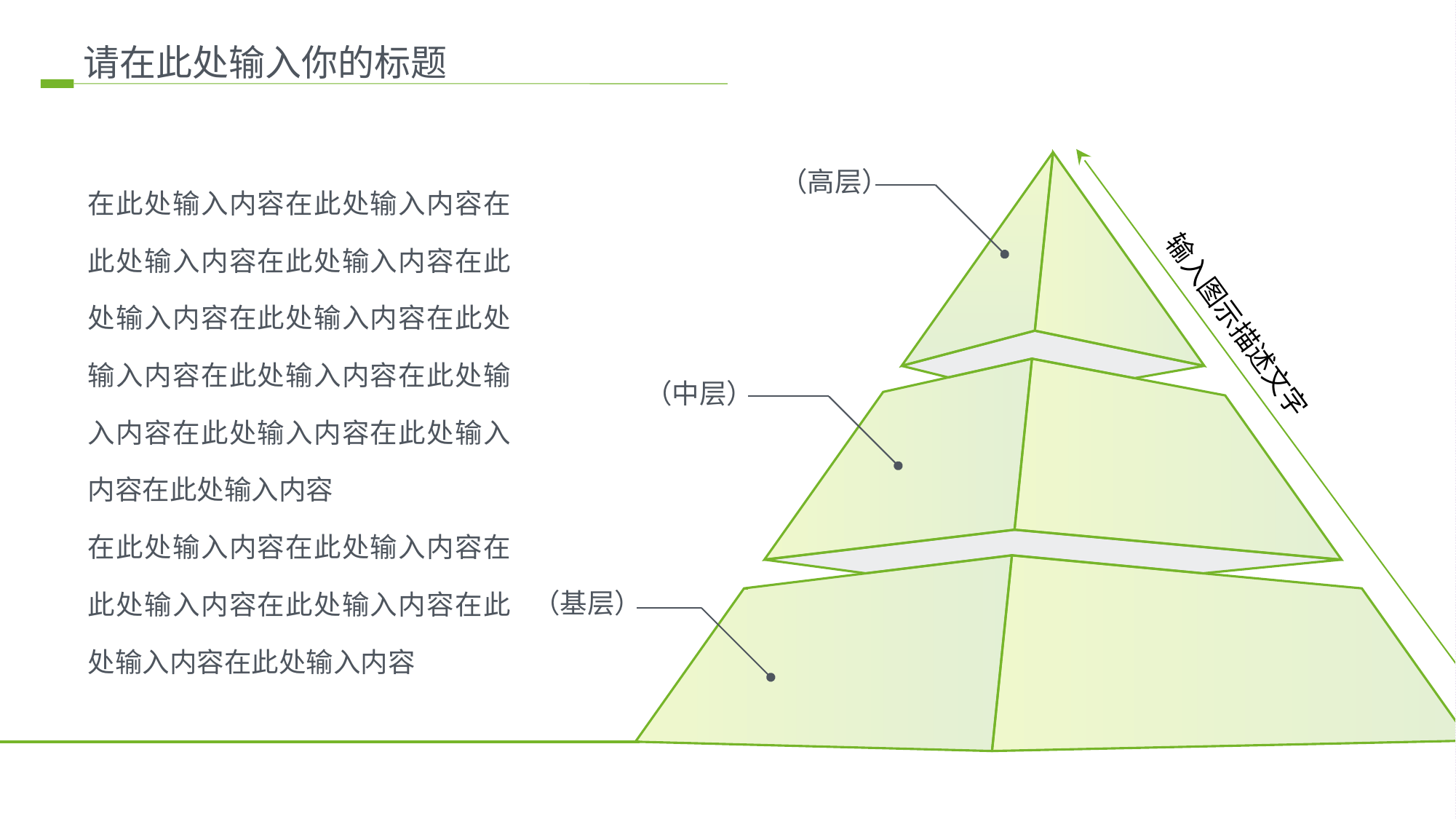

请在此处输入你的标题

在此处输入内容在此处输入内容在此处输入内容在此处输入内容在此处输入内容在此处输入内容在此处输入内容在此处输入内容在此处输入内容在此处输入内容在此处输入内容在此处输入内容
在此处输入内容在此处输入内容在此处输入内容在此处输入内容在此处输入内容在此处输入内容

（高层）
输入图示描述文字
（中层）
（基层）